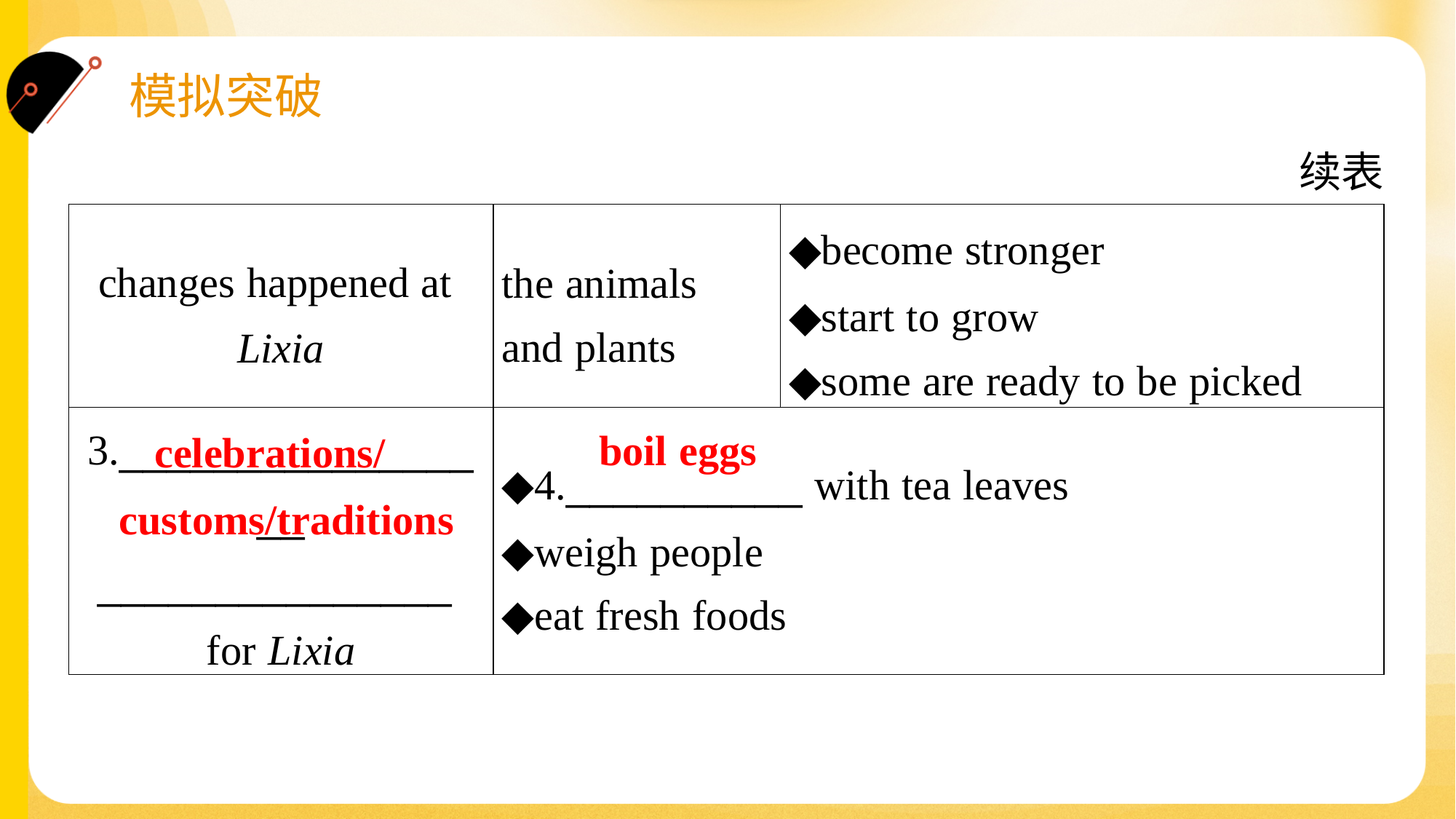

续表
| changes happened at Lixia | the animals and plants | ◆become stronger ◆start to grow ◆some are ready to be picked |
| --- | --- | --- |
| 3.\_\_\_\_\_\_\_\_\_\_\_\_\_\_\_\_\_ \_\_\_\_\_\_\_\_\_\_\_\_\_\_\_ for Lixia | ◆4.\_\_\_\_\_\_\_\_\_\_ with tea leaves ◆weigh people ◆eat fresh foods |  |
boil eggs
   celebrations/
customs/traditions